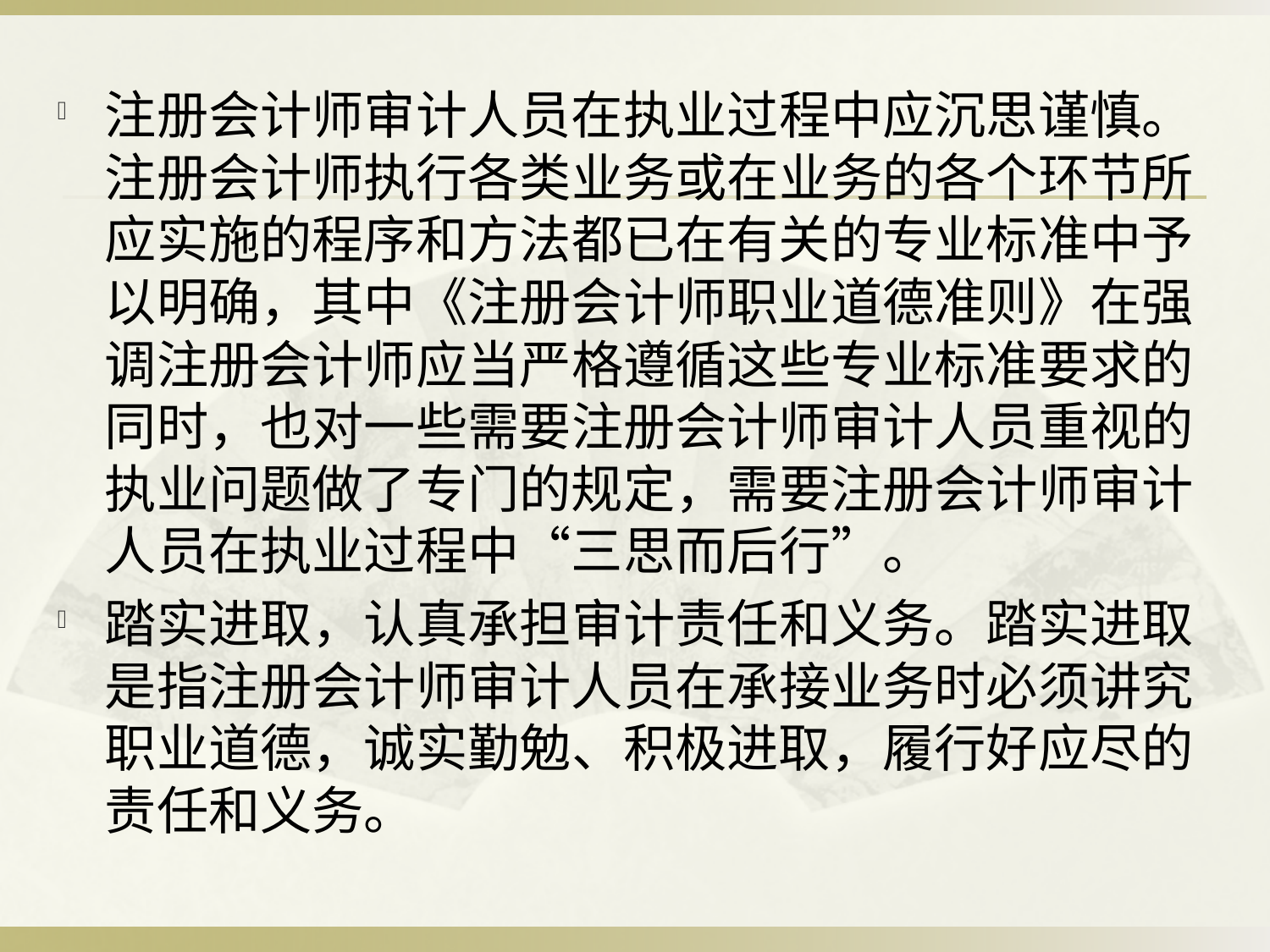

注册会计师审计人员在执业过程中应沉思谨慎。注册会计师执行各类业务或在业务的各个环节所应实施的程序和方法都已在有关的专业标准中予以明确，其中《注册会计师职业道德准则》在强调注册会计师应当严格遵循这些专业标准要求的同时，也对一些需要注册会计师审计人员重视的执业问题做了专门的规定，需要注册会计师审计人员在执业过程中“三思而后行”。
踏实进取，认真承担审计责任和义务。踏实进取是指注册会计师审计人员在承接业务时必须讲究职业道德，诚实勤勉、积极进取，履行好应尽的责任和义务。